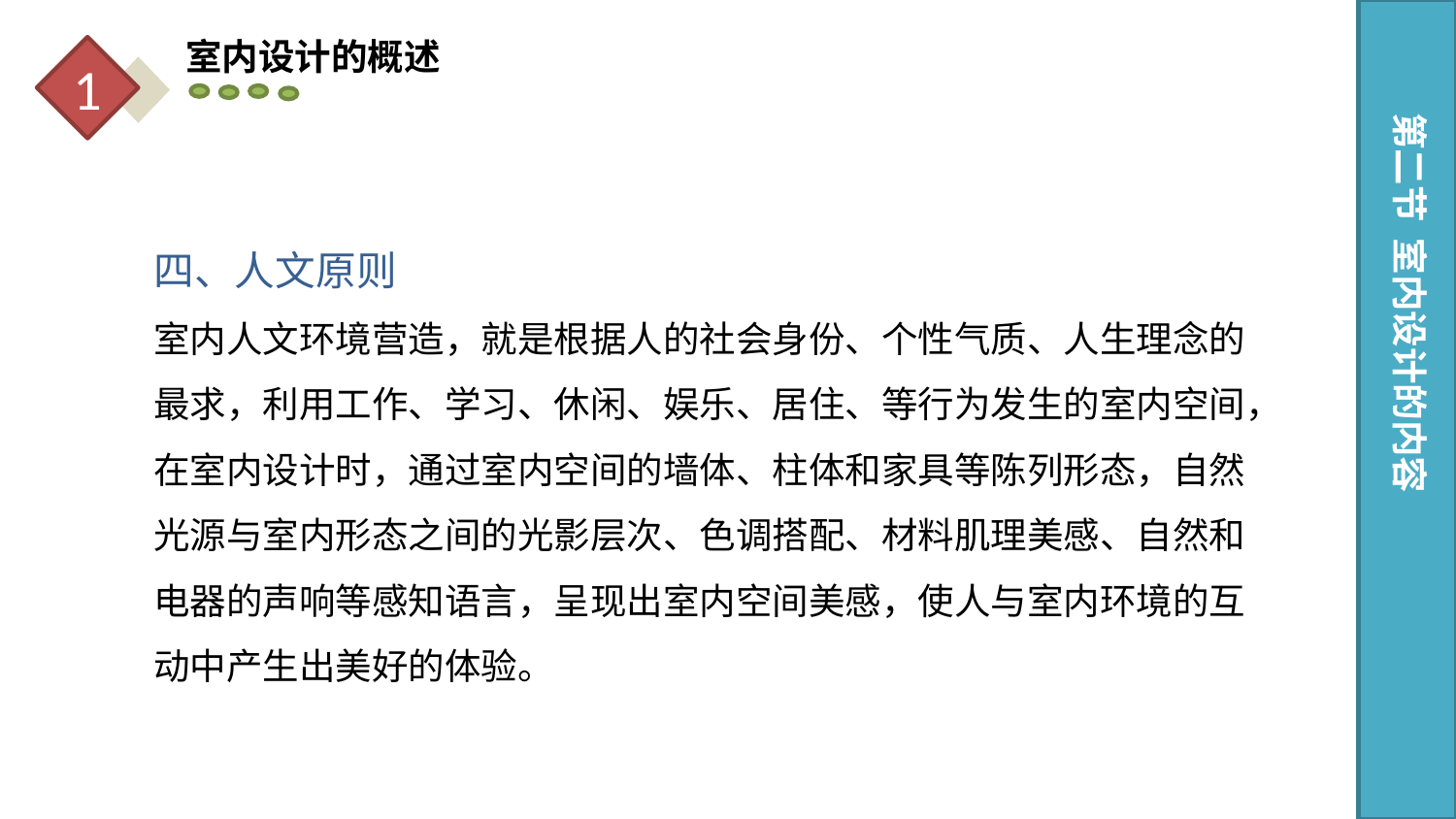

室内设计的概述
1

第二节  室内设计的内容
四、人文原则
室内人文环境营造，就是根据人的社会身份、个性气质、人生理念的最求，利用工作、学习、休闲、娱乐、居住、等行为发生的室内空间，在室内设计时，通过室内空间的墙体、柱体和家具等陈列形态，自然光源与室内形态之间的光影层次、色调搭配、材料肌理美感、自然和电器的声响等感知语言，呈现出室内空间美感，使人与室内环境的互动中产生出美好的体验。